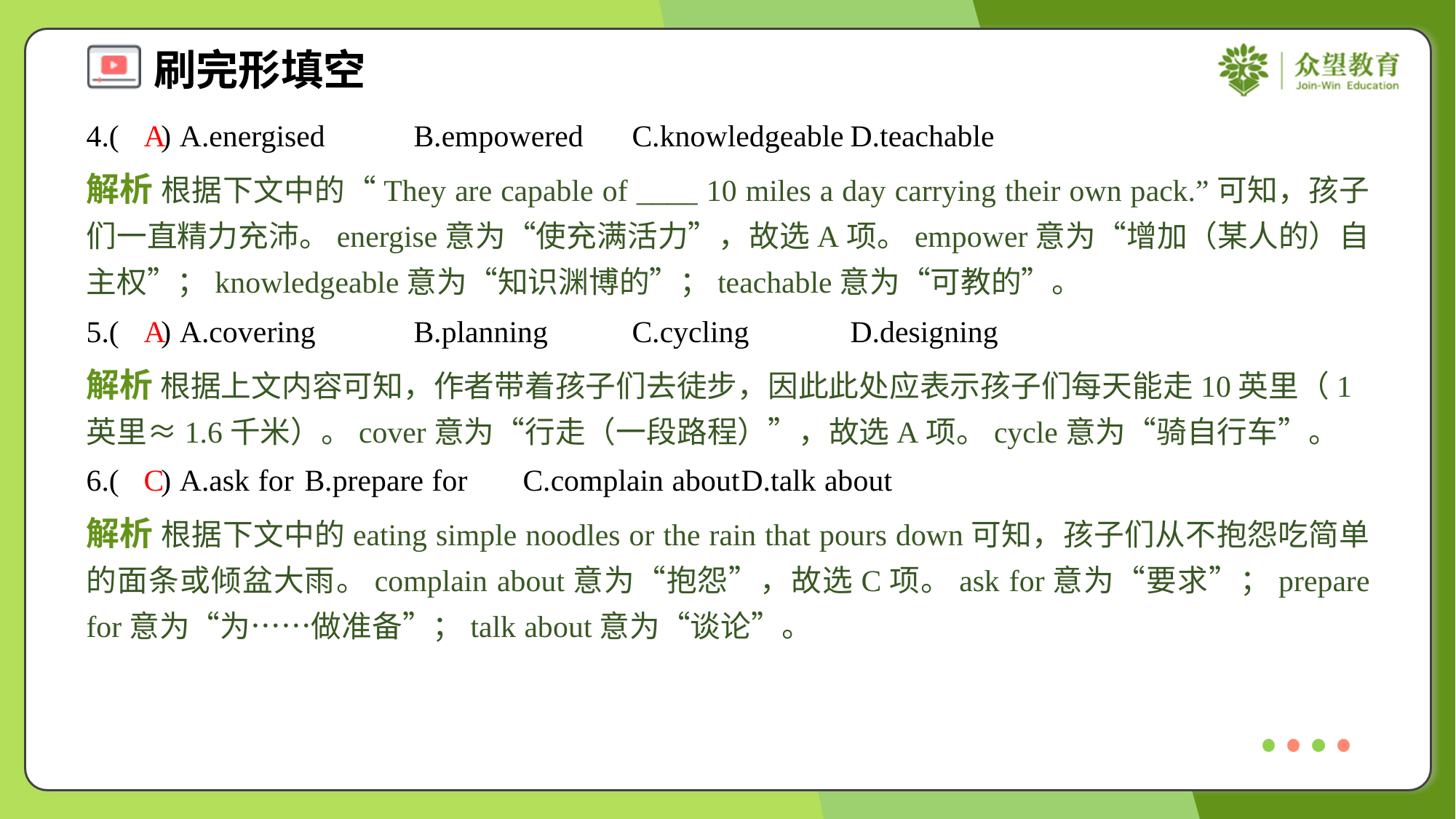

4.(     ) A.energised	B.empowered	C.knowledgeable	D.teachable
A
解析 根据下文中的“They are capable of ____ 10 miles a day carrying their own pack.”可知，孩子们一直精力充沛。energise意为“使充满活力”，故选A项。empower意为“增加（某人的）自主权”；knowledgeable意为“知识渊博的”；teachable意为“可教的”。
5.(     ) A.covering	B.planning	C.cycling	D.designing
A
解析 根据上文内容可知，作者带着孩子们去徒步，因此此处应表示孩子们每天能走10英里（1英里≈1.6千米）。cover意为“行走（一段路程）”，故选A项。cycle意为“骑自行车”。
6.(     ) A.ask for	B.prepare for	C.complain about	D.talk about
C
解析 根据下文中的eating simple noodles or the rain that pours down可知，孩子们从不抱怨吃简单的面条或倾盆大雨。complain about意为“抱怨”，故选C项。ask for意为“要求”；prepare for意为“为……做准备”；talk about意为“谈论”。